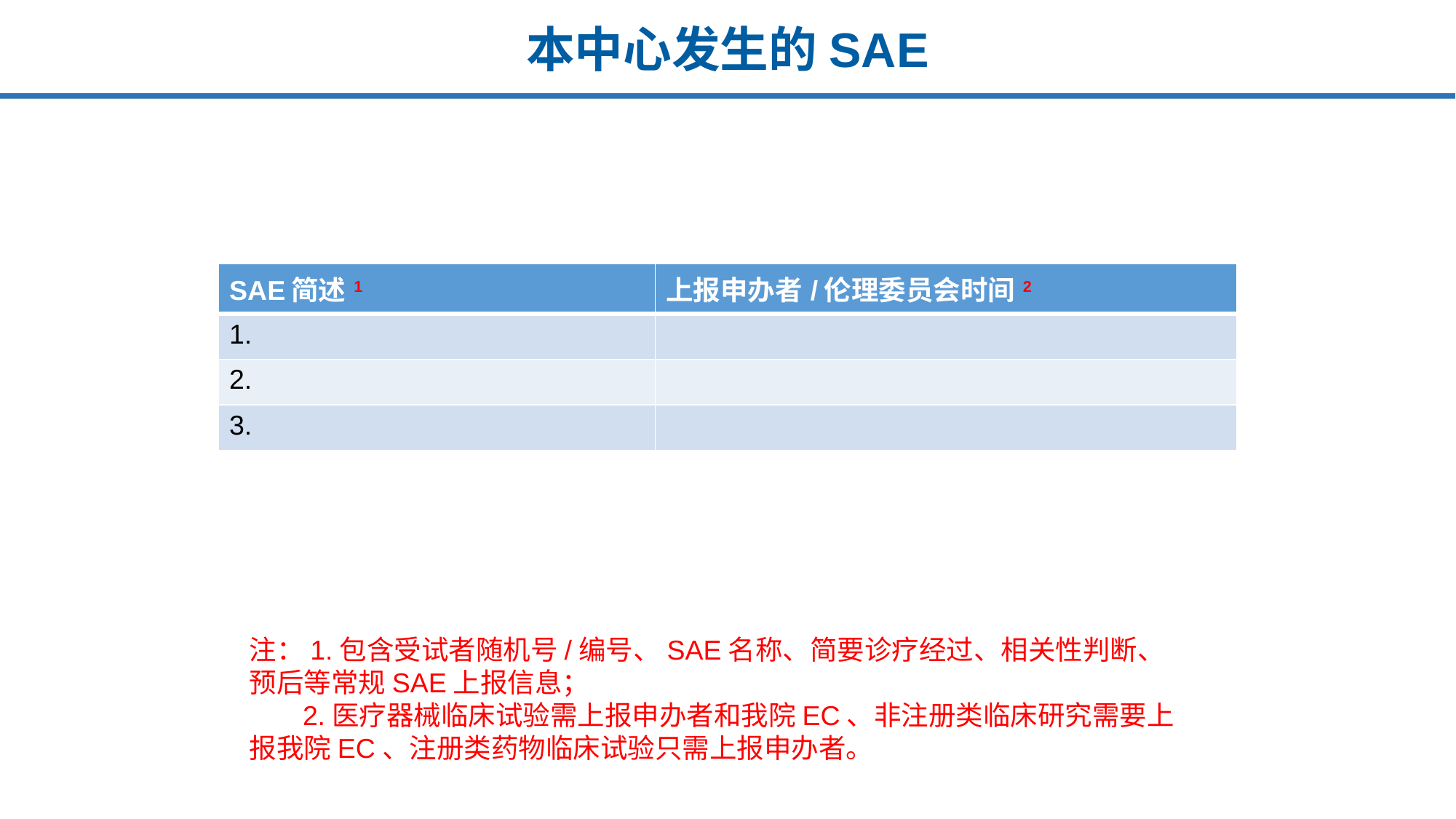

# 本中心发生的SAE
| SAE简述1 | 上报申办者/伦理委员会时间2 |
| --- | --- |
| 1. |  |
| 2. |  |
| 3. |  |
注：1.包含受试者随机号/编号、SAE名称、简要诊疗经过、相关性判断、预后等常规SAE上报信息；
       2.医疗器械临床试验需上报申办者和我院EC、非注册类临床研究需要上报我院EC、注册类药物临床试验只需上报申办者。